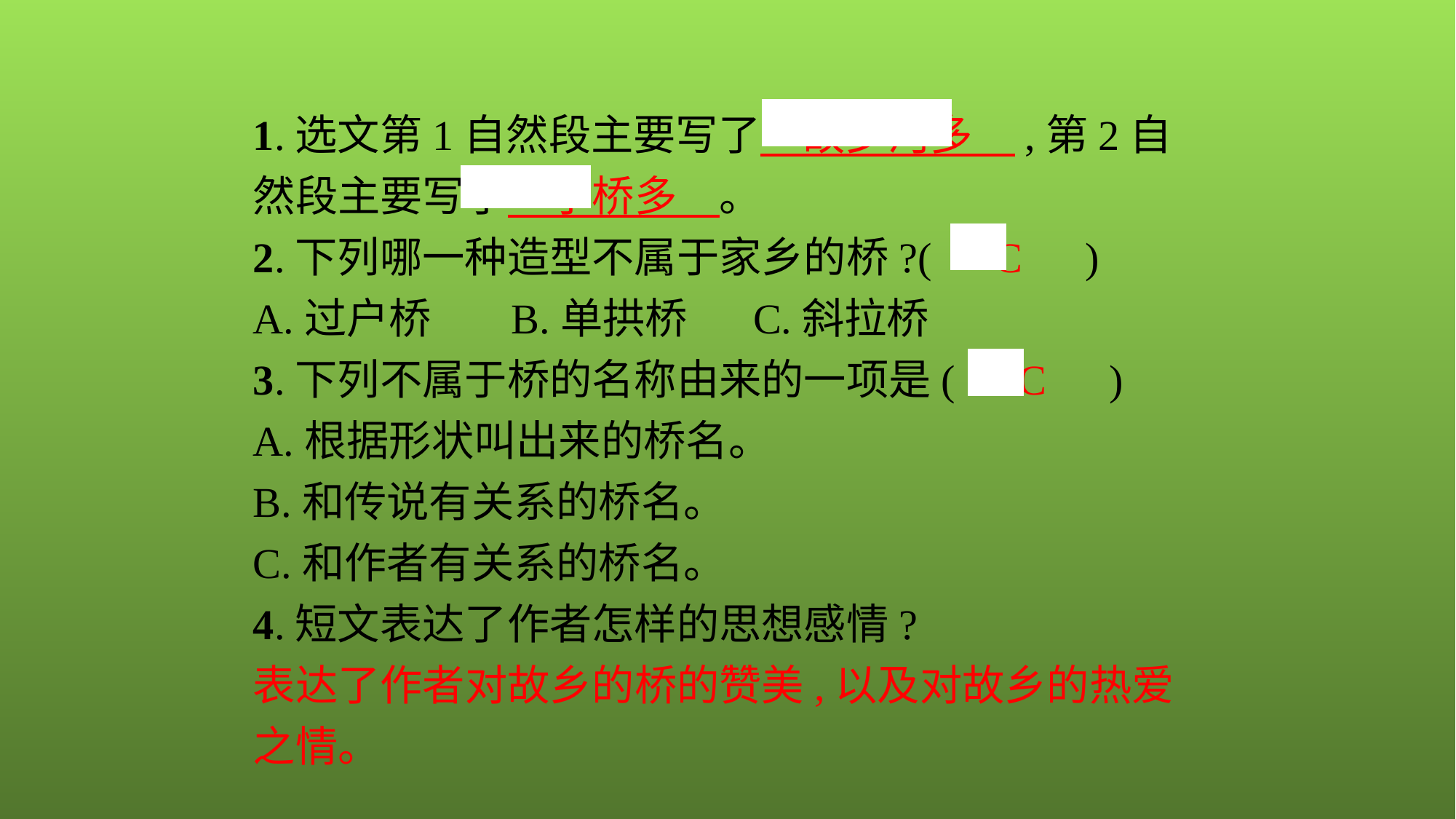

1.选文第1自然段主要写了　故乡河多　,第2自然段主要写了　小桥多　。
2.下列哪一种造型不属于家乡的桥?(　C　)
A.过户桥	B.单拱桥	C.斜拉桥
3.下列不属于桥的名称由来的一项是(　C　)
A.根据形状叫出来的桥名。
B.和传说有关系的桥名。
C.和作者有关系的桥名。
4.短文表达了作者怎样的思想感情?
表达了作者对故乡的桥的赞美,以及对故乡的热爱之情。